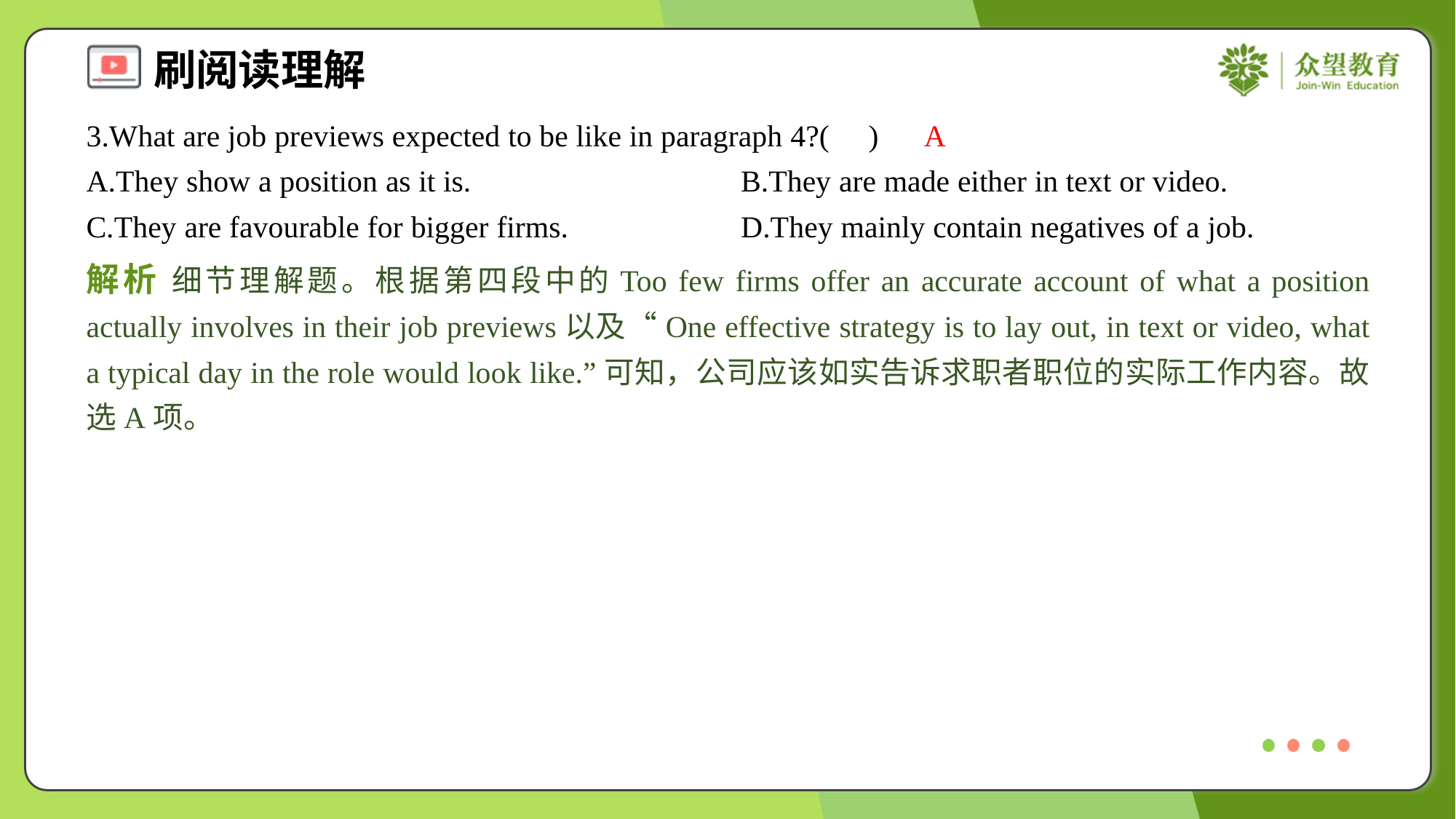

3.What are job previews expected to be like in paragraph 4?(     )
A
A.They show a position as it is.	B.They are made either in text or video.
C.They are favourable for bigger firms.	D.They mainly contain negatives of a job.
解析 细节理解题。根据第四段中的Too few firms offer an accurate account of what a position actually involves in their job previews以及“One effective strategy is to lay out, in text or video, what a typical day in the role would look like.”可知，公司应该如实告诉求职者职位的实际工作内容。故选A项。